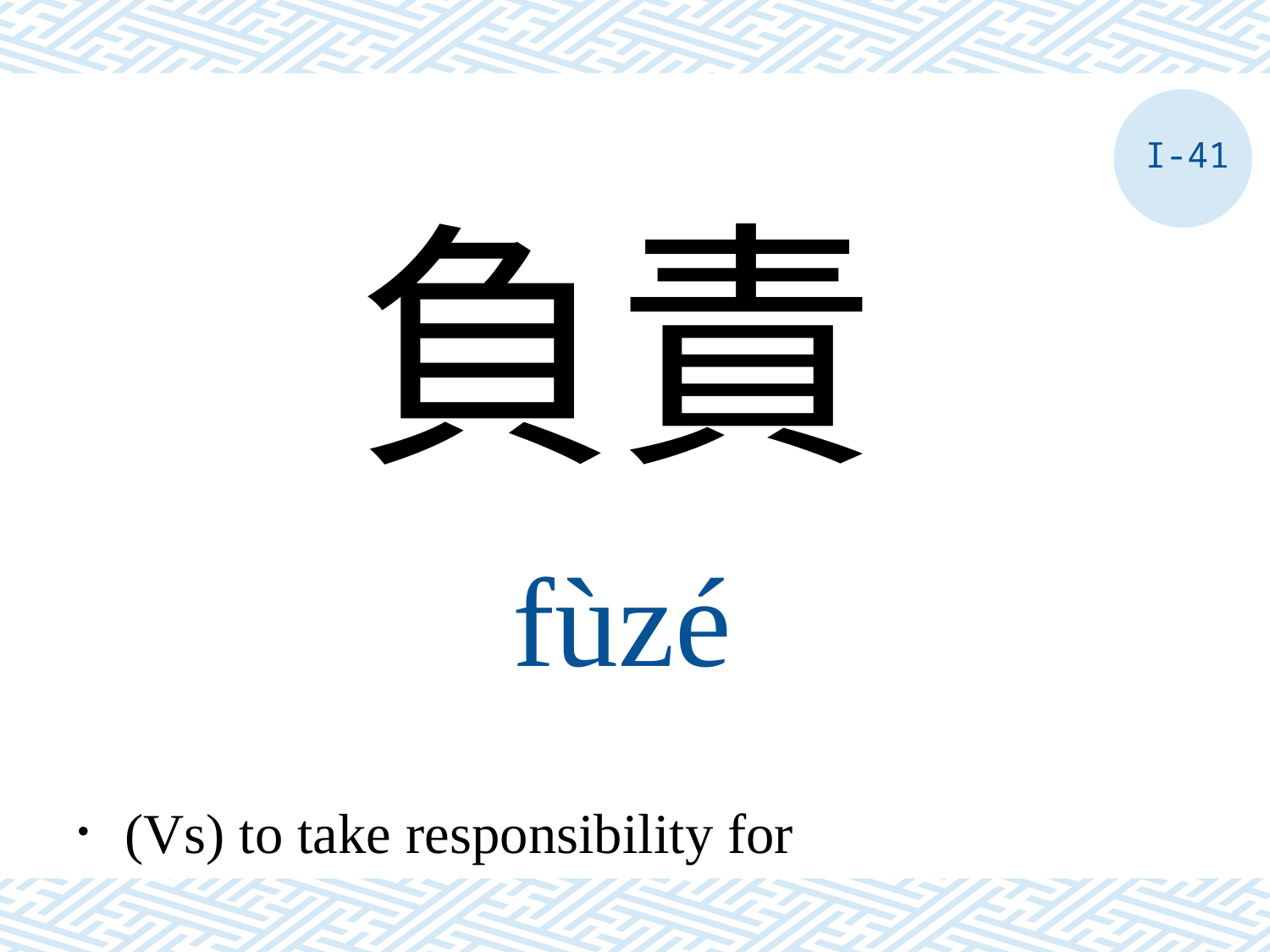

I-41

負責
fùzé
．(Vs) to take responsibility for